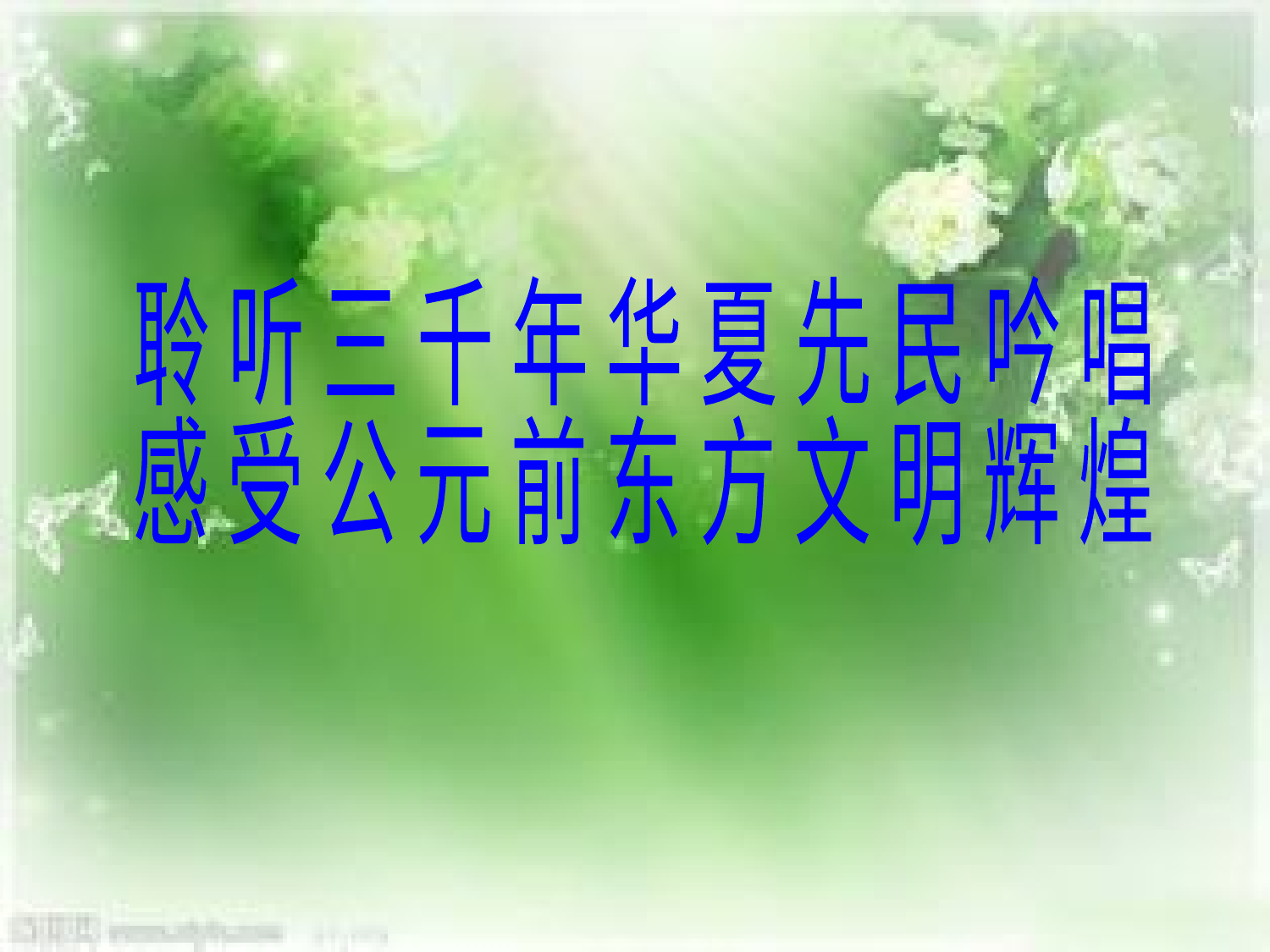

聆 听 三 千 年 华 夏 先 民 吟 唱
感 受 公 元 前 东 方 文 明 辉 煌